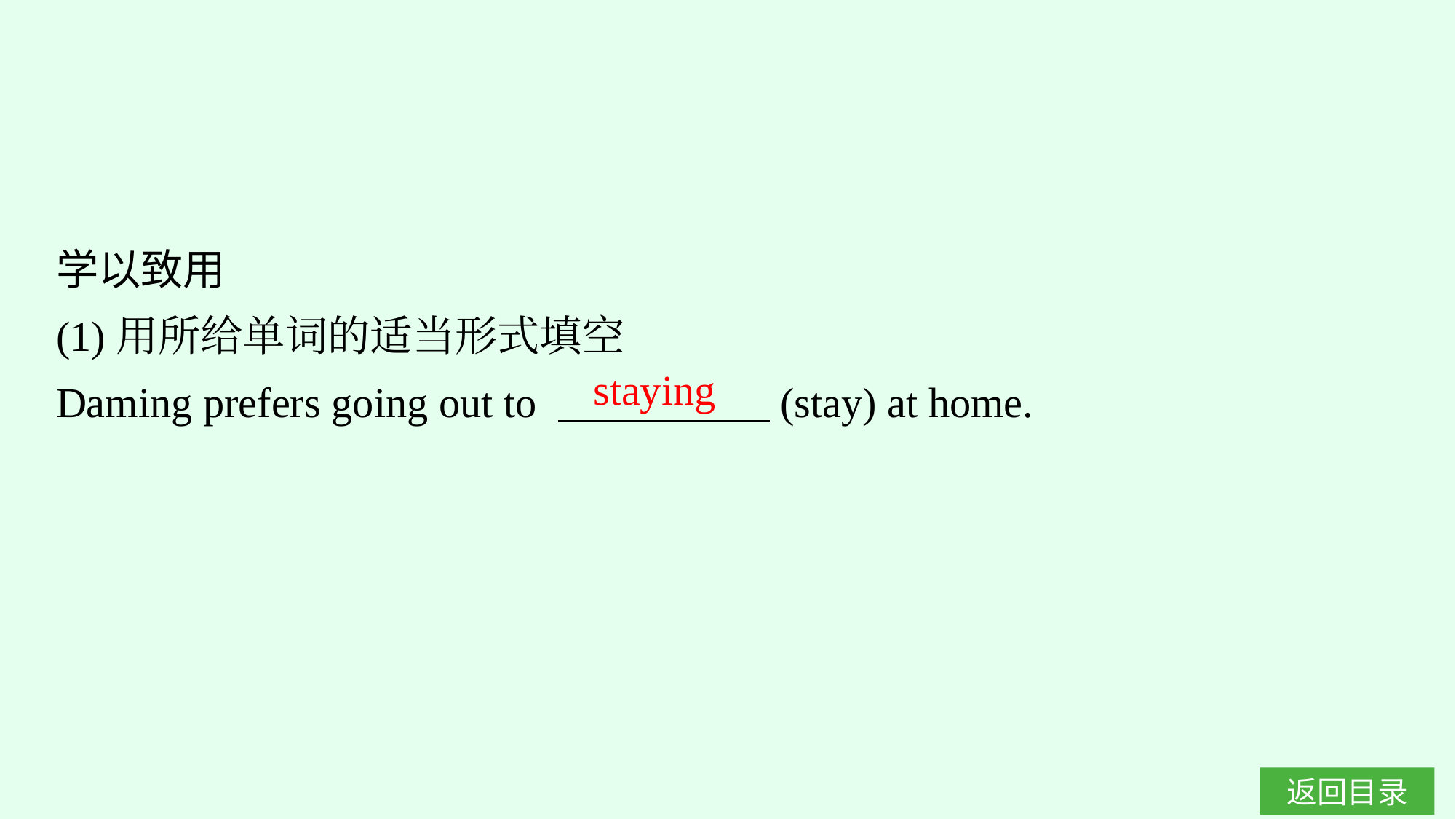

学以致用
(1)用所给单词的适当形式填空
Daming prefers going out to 　　　　　(stay) at home.
staying